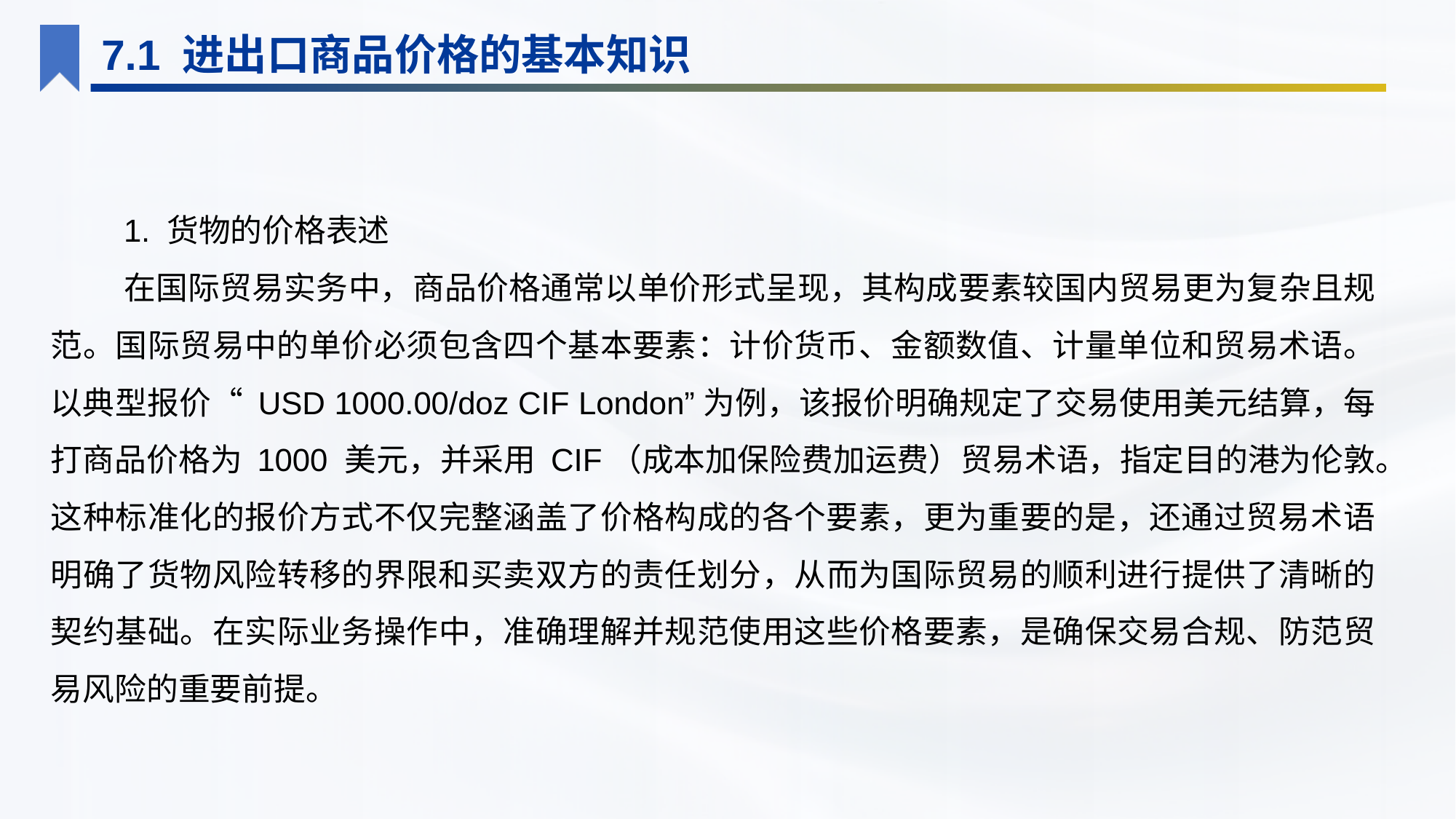

7.1 进出口商品价格的基本知识
1. 货物的价格表述
在国际贸易实务中，商品价格通常以单价形式呈现，其构成要素较国内贸易更为复杂且规范。国际贸易中的单价必须包含四个基本要素：计价货币、金额数值、计量单位和贸易术语。以典型报价“ USD 1000.00/doz CIF London”为例，该报价明确规定了交易使用美元结算，每打商品价格为 1000 美元，并采用 CIF（成本加保险费加运费）贸易术语，指定目的港为伦敦。这种标准化的报价方式不仅完整涵盖了价格构成的各个要素，更为重要的是，还通过贸易术语明确了货物风险转移的界限和买卖双方的责任划分，从而为国际贸易的顺利进行提供了清晰的契约基础。在实际业务操作中，准确理解并规范使用这些价格要素，是确保交易合规、防范贸易风险的重要前提。